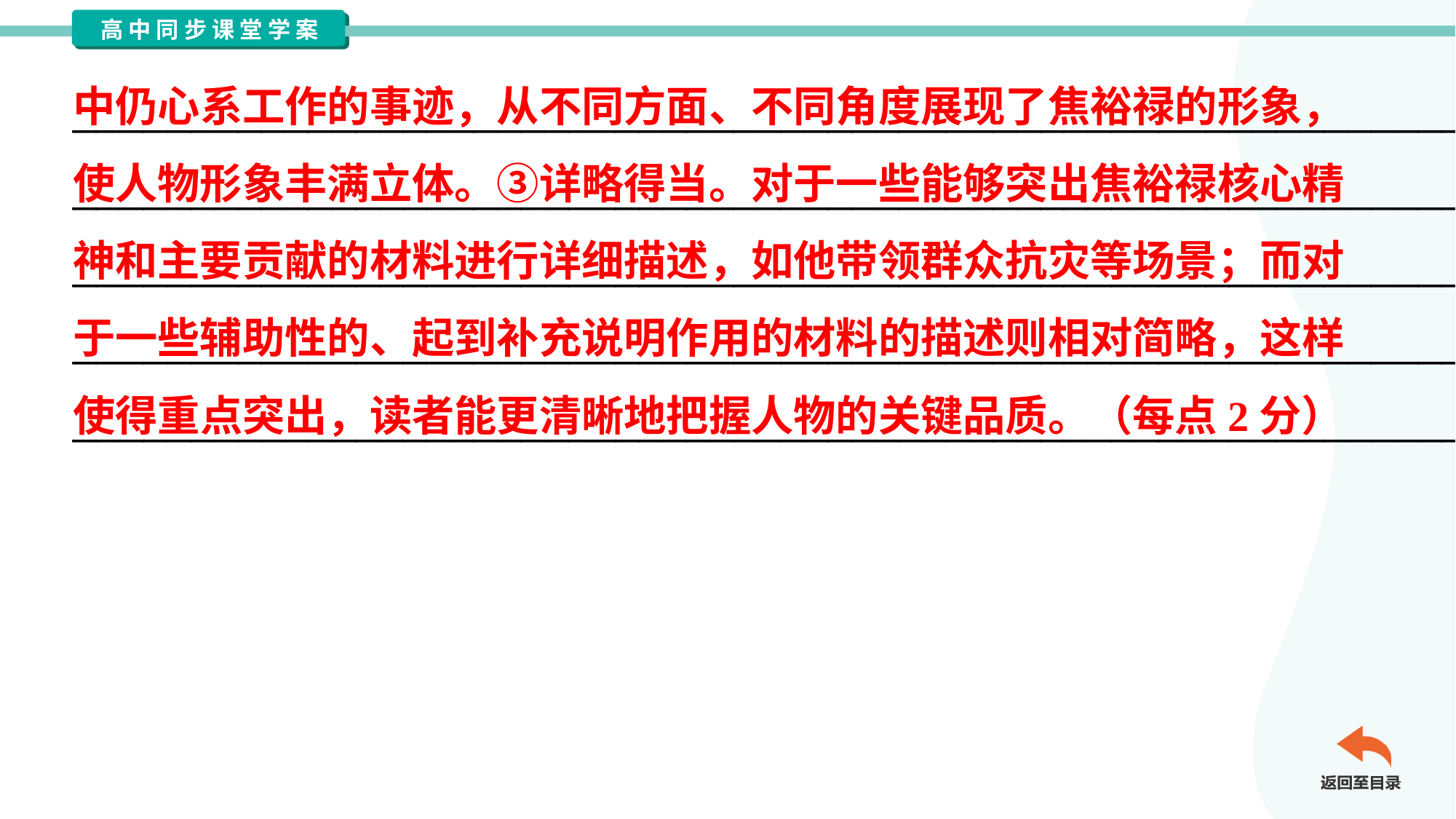

中仍心系工作的事迹，从不同方面、不同角度展现了焦裕禄的形象，
使人物形象丰满立体。③详略得当。对于一些能够突出焦裕禄核心精
神和主要贡献的材料进行详细描述，如他带领群众抗灾等场景；而对
于一些辅助性的、起到补充说明作用的材料的描述则相对简略，这样
使得重点突出，读者能更清晰地把握人物的关键品质。（每点2分）
_____________________________________________________________
_____________________________________________________________
_____________________________________________________________
_____________________________________________________________
_____________________________________________________________